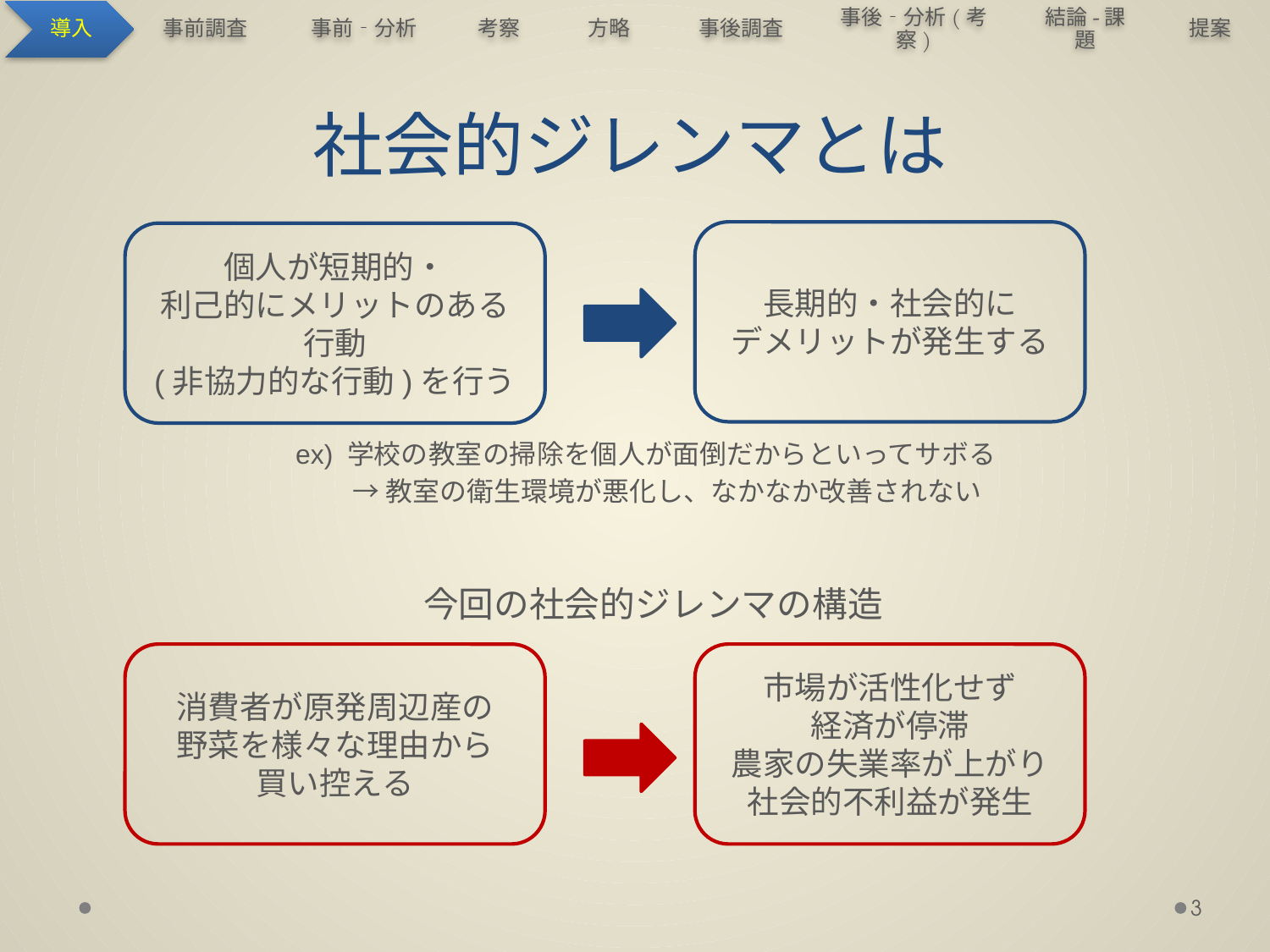

導入
事前調査
事前‐分析
考察
方略
事後調査
事後‐分析(考察)
結論-課題
提案
# 社会的ジレンマとは

ex) 学校の教室の掃除を個人が面倒だからといってサボる
       →教室の衛生環境が悪化し、なかなか改善されない

長期的・社会的に
デメリットが発生する
個人が短期的・
利己的にメリットのある行動
(非協力的な行動)を行う

今回の社会的ジレンマの構造
消費者が原発周辺産の
野菜を様々な理由から
買い控える
市場が活性化せず
経済が停滞
農家の失業率が上がり
社会的不利益が発生

3